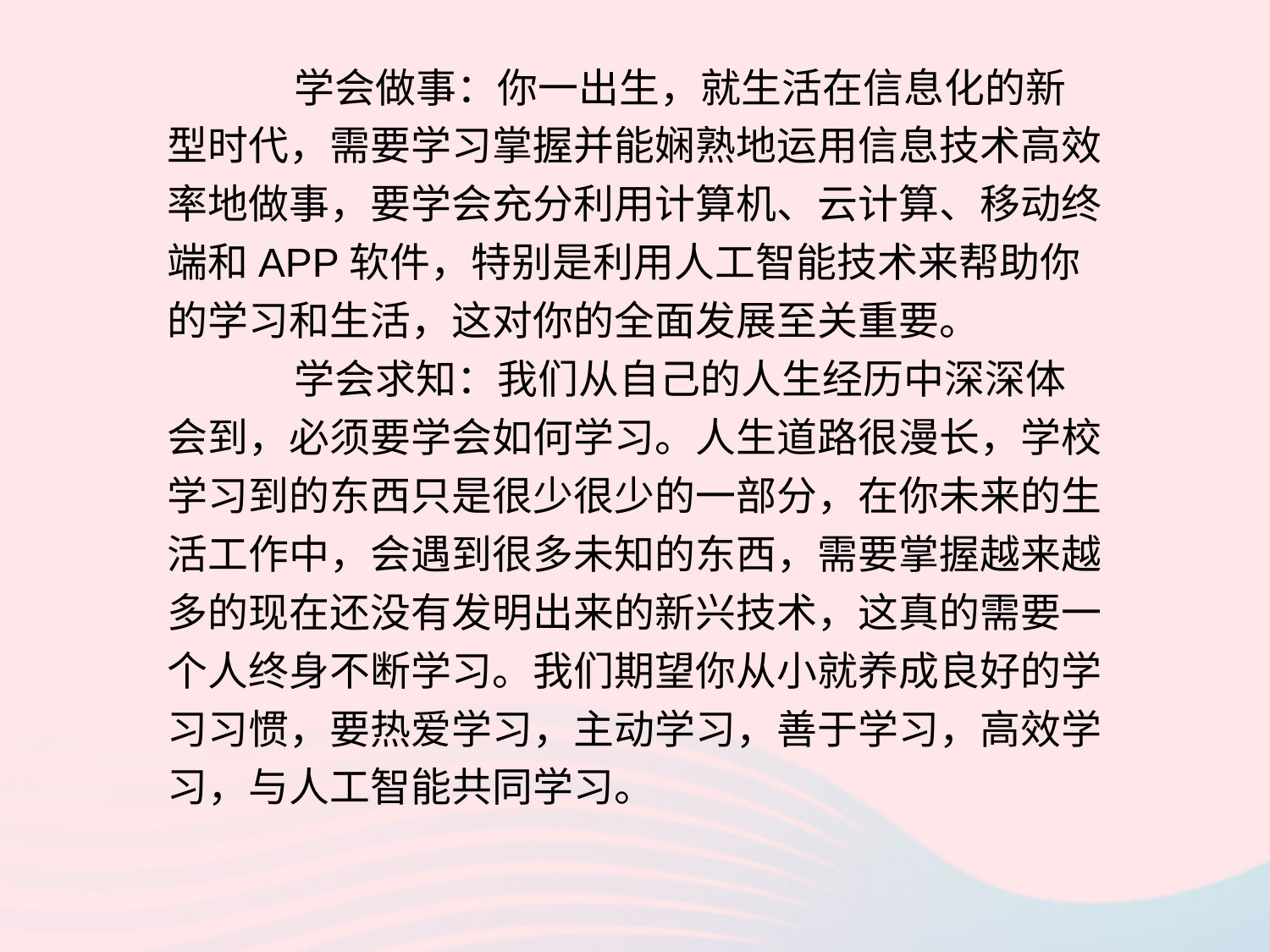

学会做事：你一出生，就生活在信息化的新型时代，需要学习掌握并能娴熟地运用信息技术高效率地做事，要学会充分利用计算机、云计算、移动终端和APP软件，特别是利用人工智能技术来帮助你的学习和生活，这对你的全面发展至关重要。
	学会求知：我们从自己的人生经历中深深体会到，必须要学会如何学习。人生道路很漫长，学校学习到的东西只是很少很少的一部分，在你未来的生活工作中，会遇到很多未知的东西，需要掌握越来越多的现在还没有发明出来的新兴技术，这真的需要一个人终身不断学习。我们期望你从小就养成良好的学习习惯，要热爱学习，主动学习，善于学习，高效学习，与人工智能共同学习。